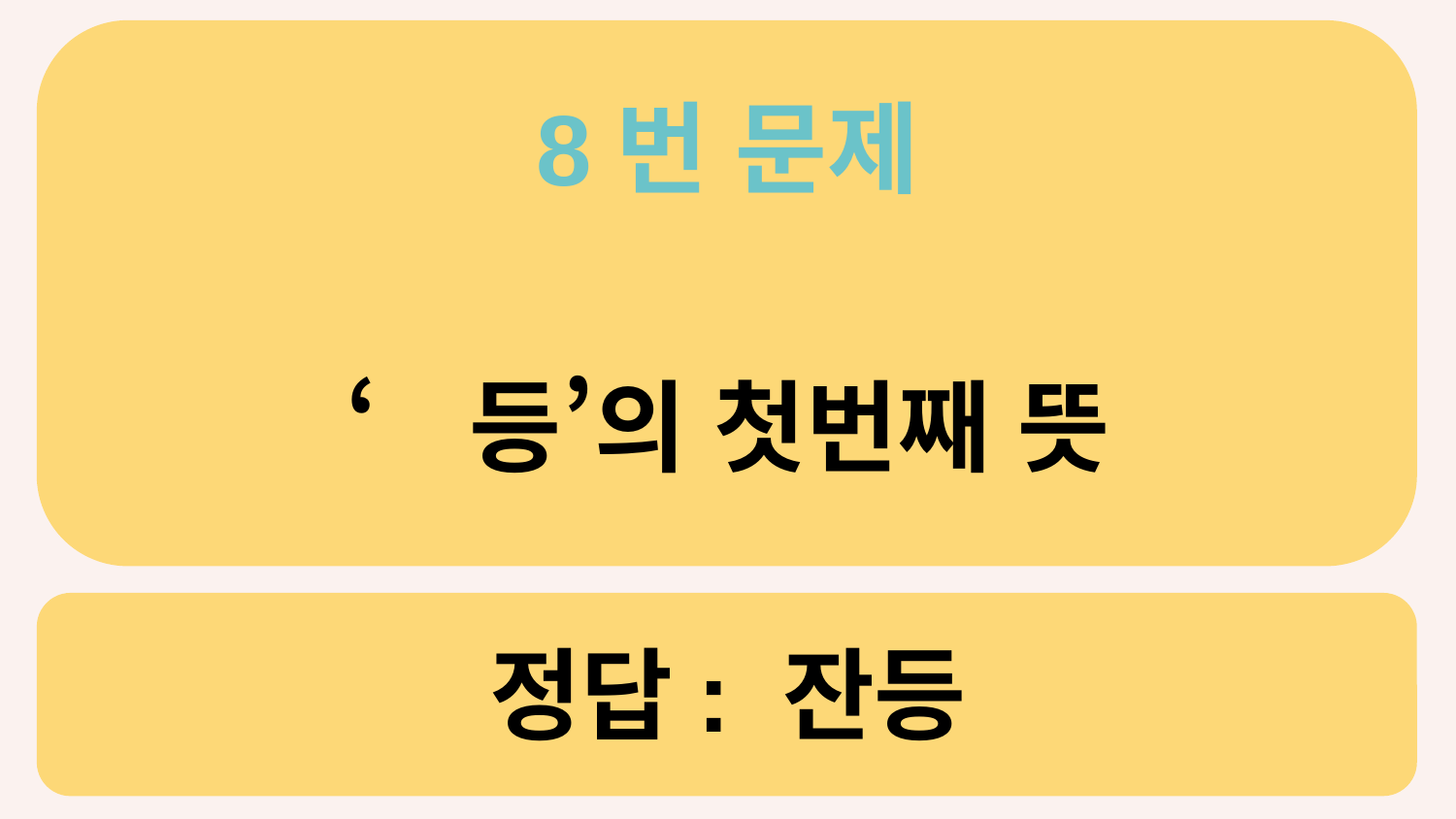

8번 문제
‘등’의 첫번째 뜻

# 정답: 잔등